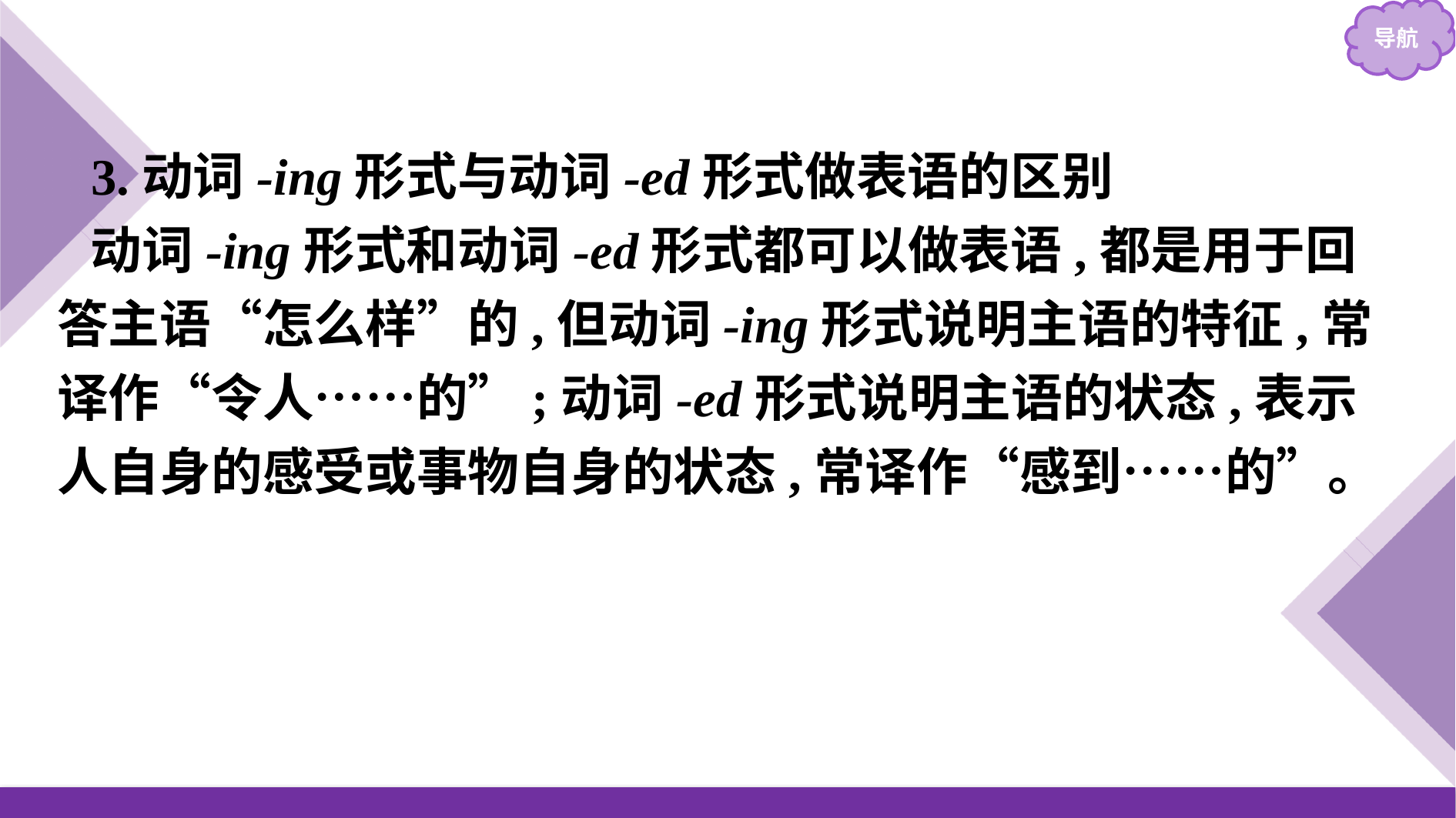

3.动词-ing形式与动词-ed形式做表语的区别
动词-ing形式和动词-ed形式都可以做表语,都是用于回答主语“怎么样”的,但动词-ing形式说明主语的特征,常译作“令人……的”;动词-ed形式说明主语的状态,表示人自身的感受或事物自身的状态,常译作“感到……的”。